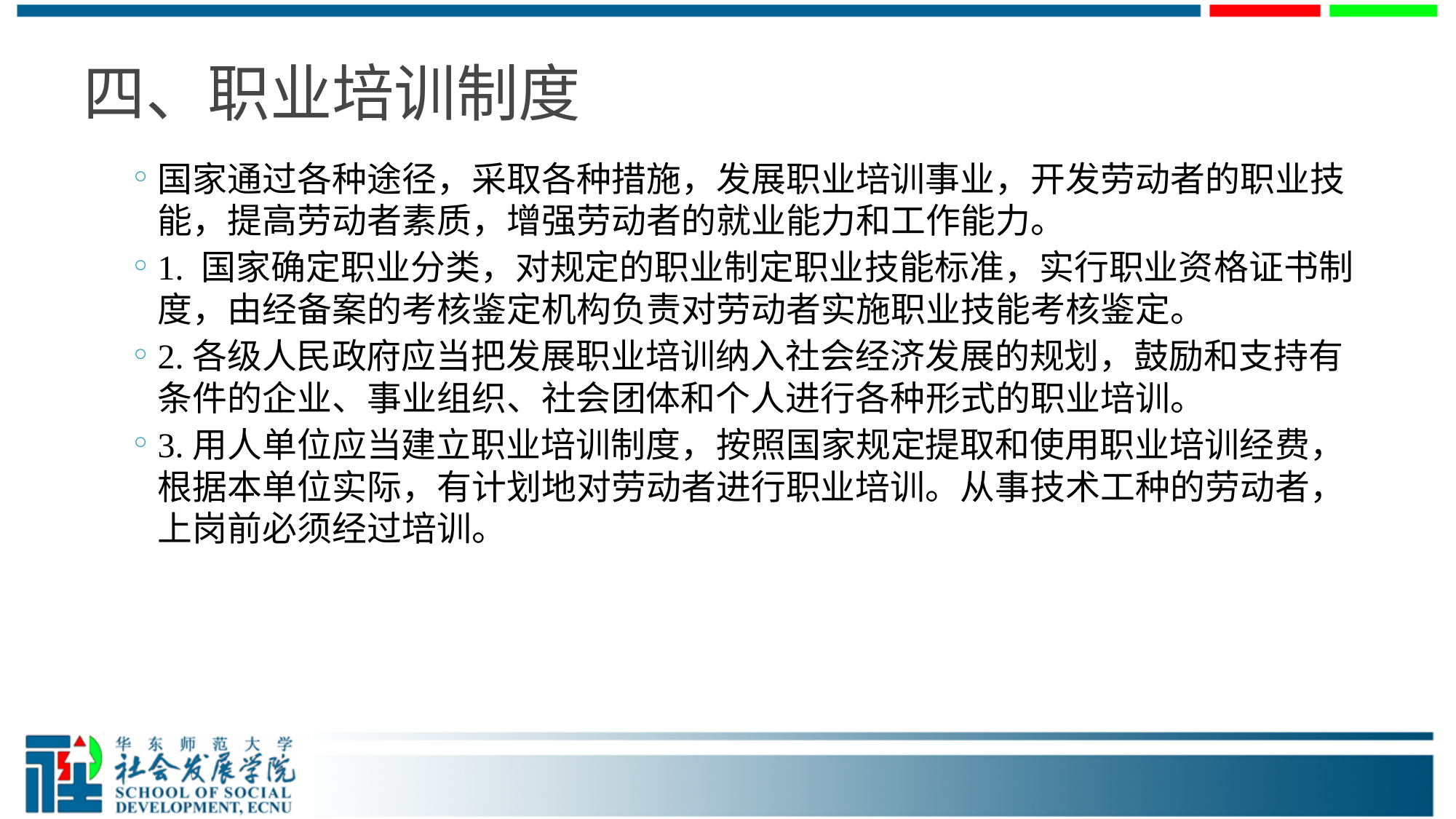

# 四、职业培训制度
国家通过各种途径，采取各种措施，发展职业培训事业，开发劳动者的职业技能，提高劳动者素质，增强劳动者的就业能力和工作能力。
1. 国家确定职业分类，对规定的职业制定职业技能标准，实行职业资格证书制度，由经备案的考核鉴定机构负责对劳动者实施职业技能考核鉴定。
2.各级人民政府应当把发展职业培训纳入社会经济发展的规划，鼓励和支持有条件的企业、事业组织、社会团体和个人进行各种形式的职业培训。
3.用人单位应当建立职业培训制度，按照国家规定提取和使用职业培训经费，根据本单位实际，有计划地对劳动者进行职业培训。从事技术工种的劳动者，上岗前必须经过培训。